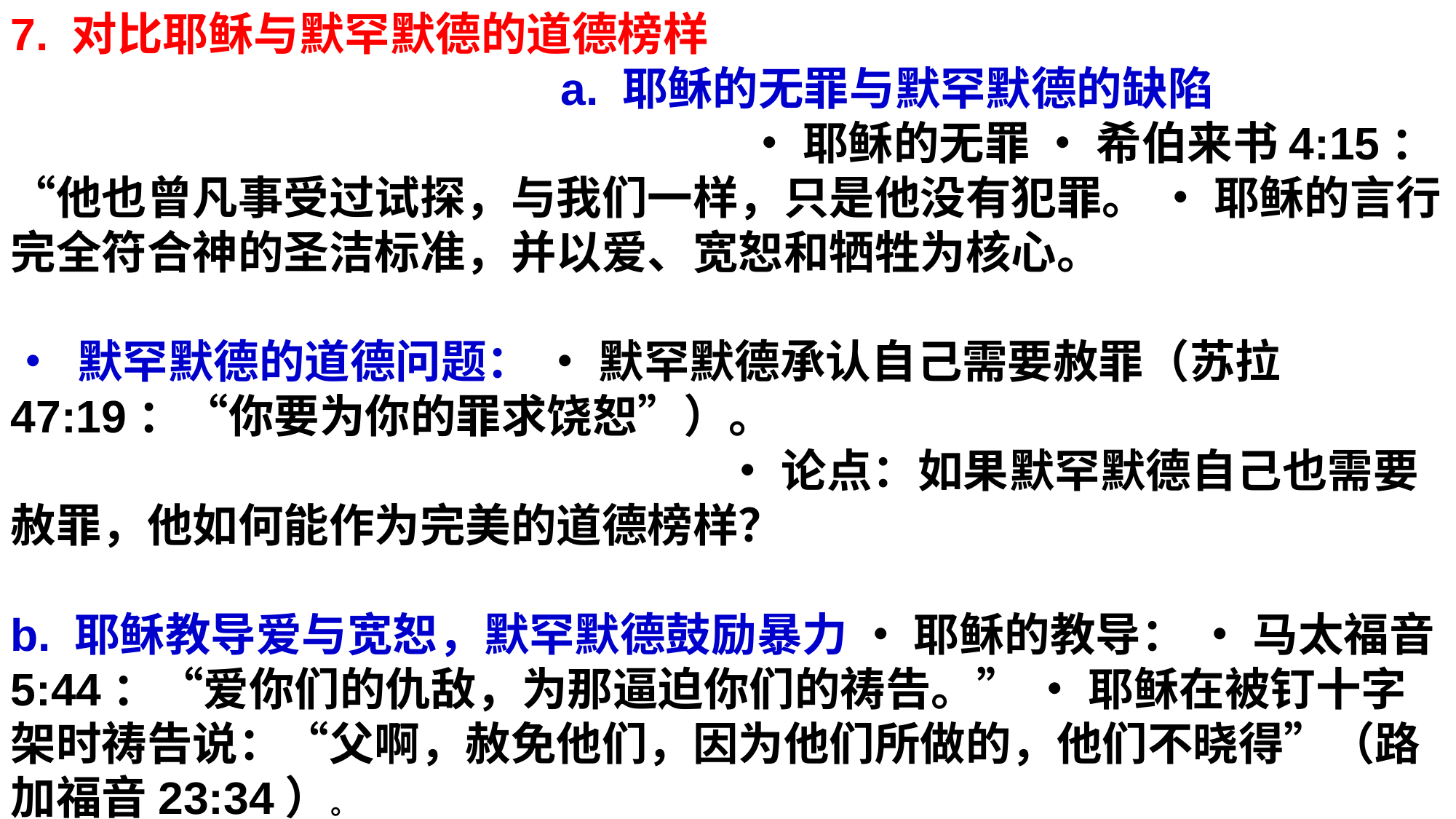

7. 对比耶稣与默罕默德的道德榜样                                                                                                                           a. 耶稣的无罪与默罕默德的缺陷                                                                                              • 耶稣的无罪 • 希伯来书4:15：“他也曾凡事受过试探，与我们一样，只是他没有犯罪。 • 耶稣的言行完全符合神的圣洁标准，并以爱、宽恕和牺牲为核心。
• 默罕默德的道德问题： • 默罕默德承认自己需要赦罪（苏拉47:19：“你要为你的罪求饶恕”）。                                                                                                                                      • 论点：如果默罕默德自己也需要赦罪，他如何能作为完美的道德榜样？

b. 耶稣教导爱与宽恕，默罕默德鼓励暴力 • 耶稣的教导： • 马太福音5:44：“爱你们的仇敌，为那逼迫你们的祷告。” • 耶稣在被钉十字架时祷告说：“父啊，赦免他们，因为他们所做的，他们不晓得”（路加福音23:34）。